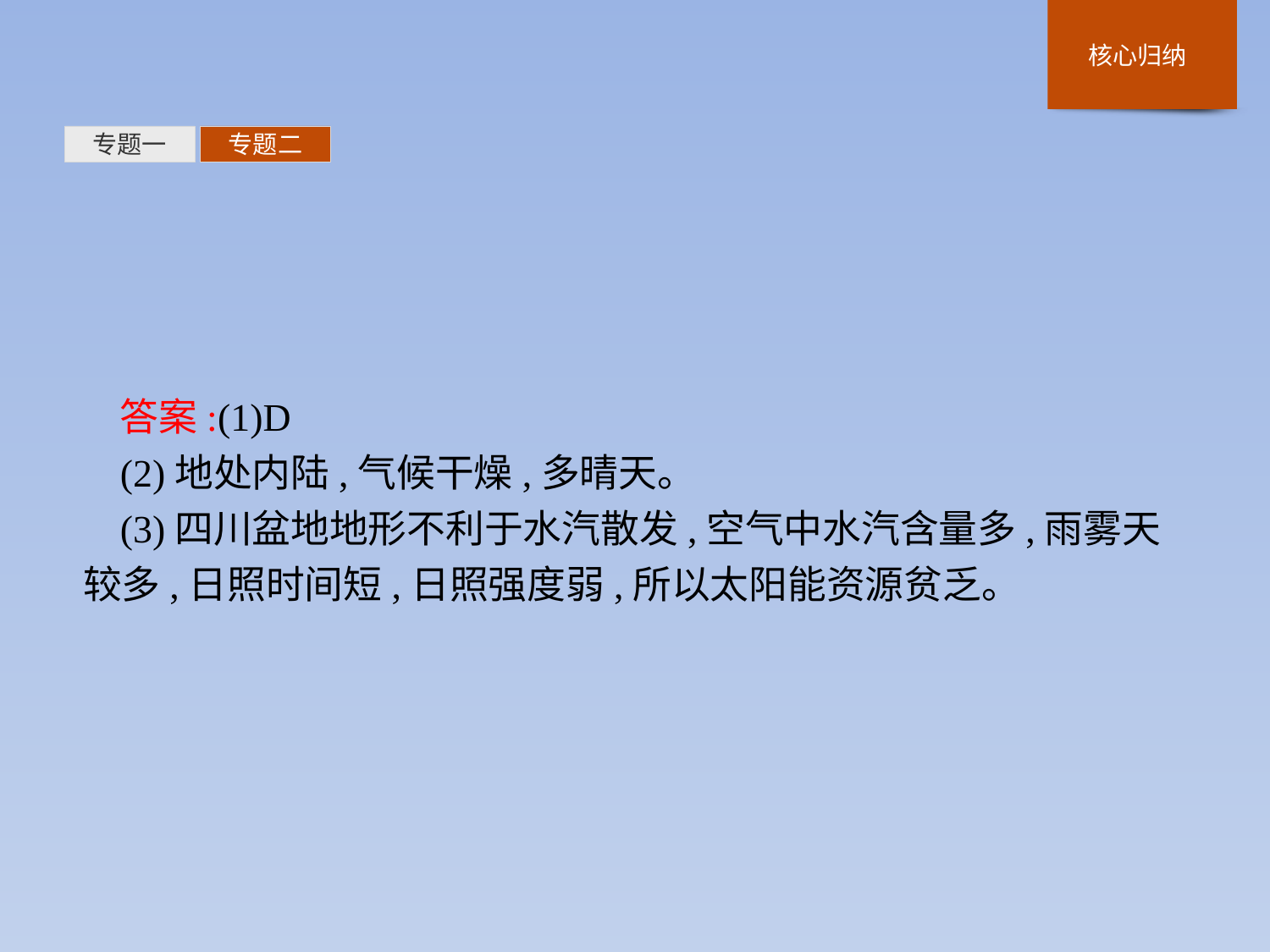

专题一
专题二
答案:(1)D
(2)地处内陆,气候干燥,多晴天。
(3)四川盆地地形不利于水汽散发,空气中水汽含量多,雨雾天较多,日照时间短,日照强度弱,所以太阳能资源贫乏。